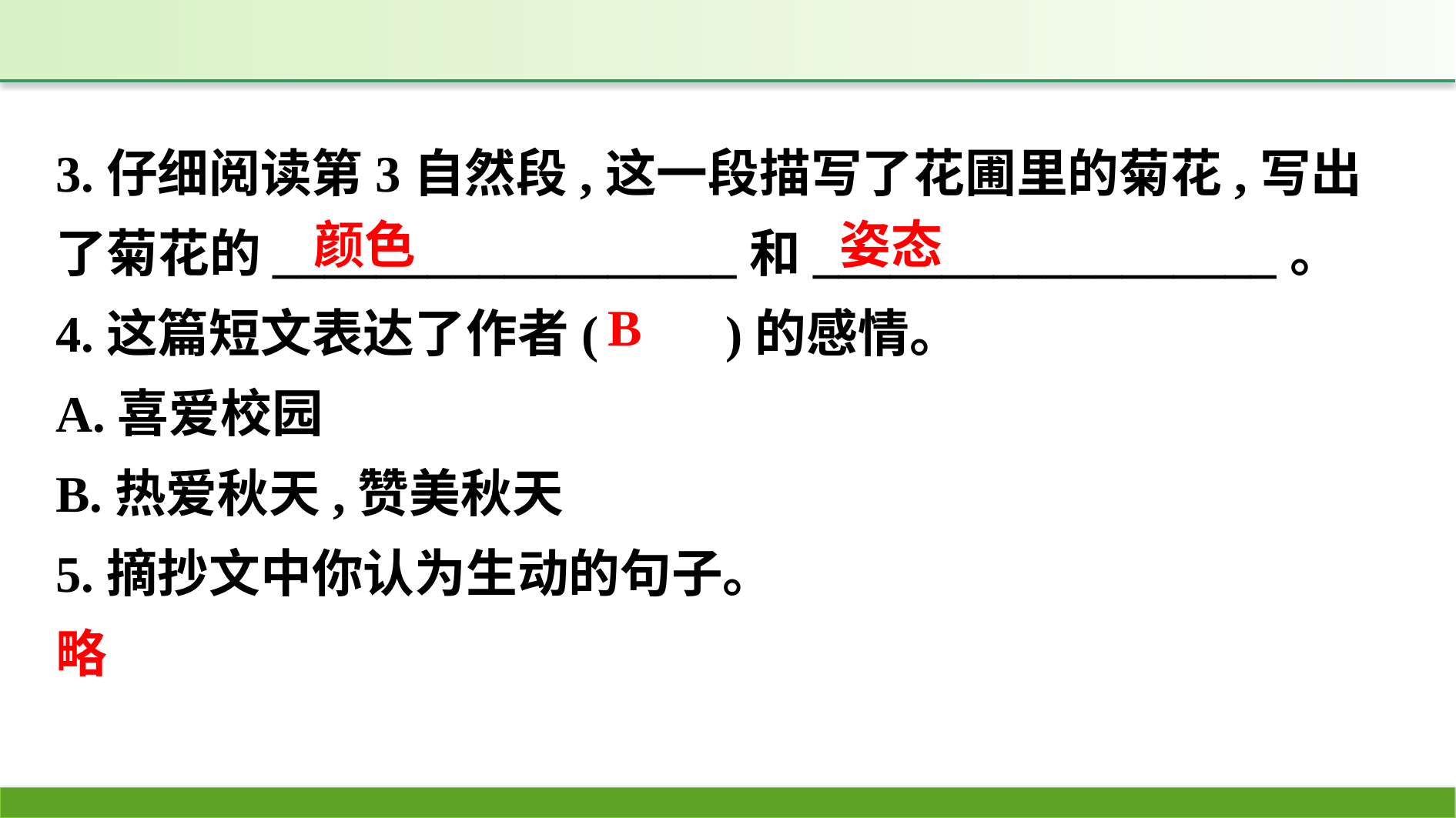

3.仔细阅读第3自然段,这一段描写了花圃里的菊花,写出了菊花的__________________和__________________。
4.这篇短文表达了作者(　　)的感情。
A.喜爱校园
B.热爱秋天,赞美秋天
5.摘抄文中你认为生动的句子。
略
姿态
颜色
B